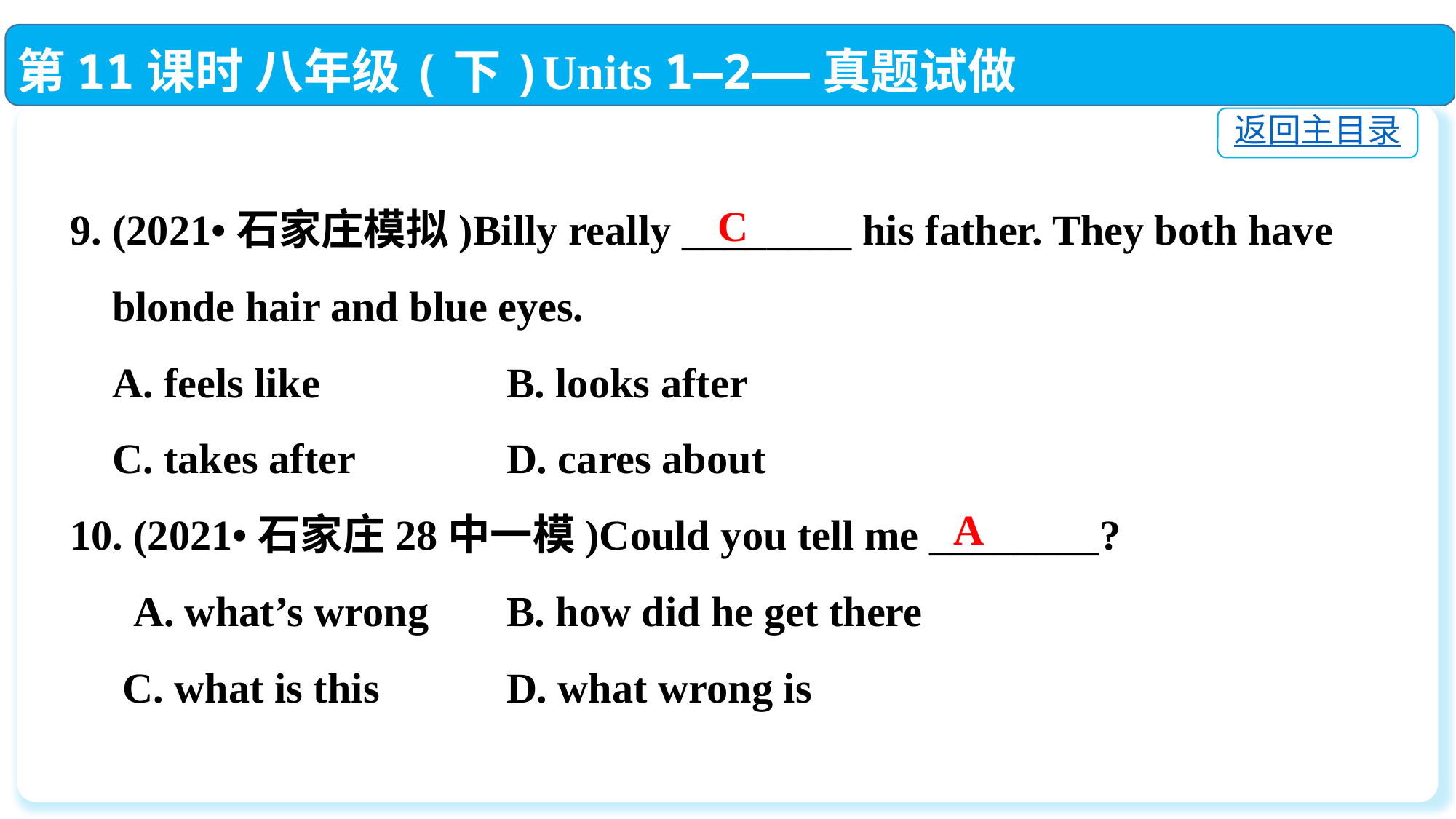

第11课时 八年级(下)Units 1—2——真题试做

返回主目录
9. (2021•石家庄模拟)Billy really ________ his father. They both have
    blonde hair and blue eyes.
    A. feels like		B. looks after
    C. takes after		D. cares about
10. (2021•石家庄28中一模)Could you tell me ________?
      A. what’s wrong	B. how did he get there
     C. what is this		D. what wrong is
C
A